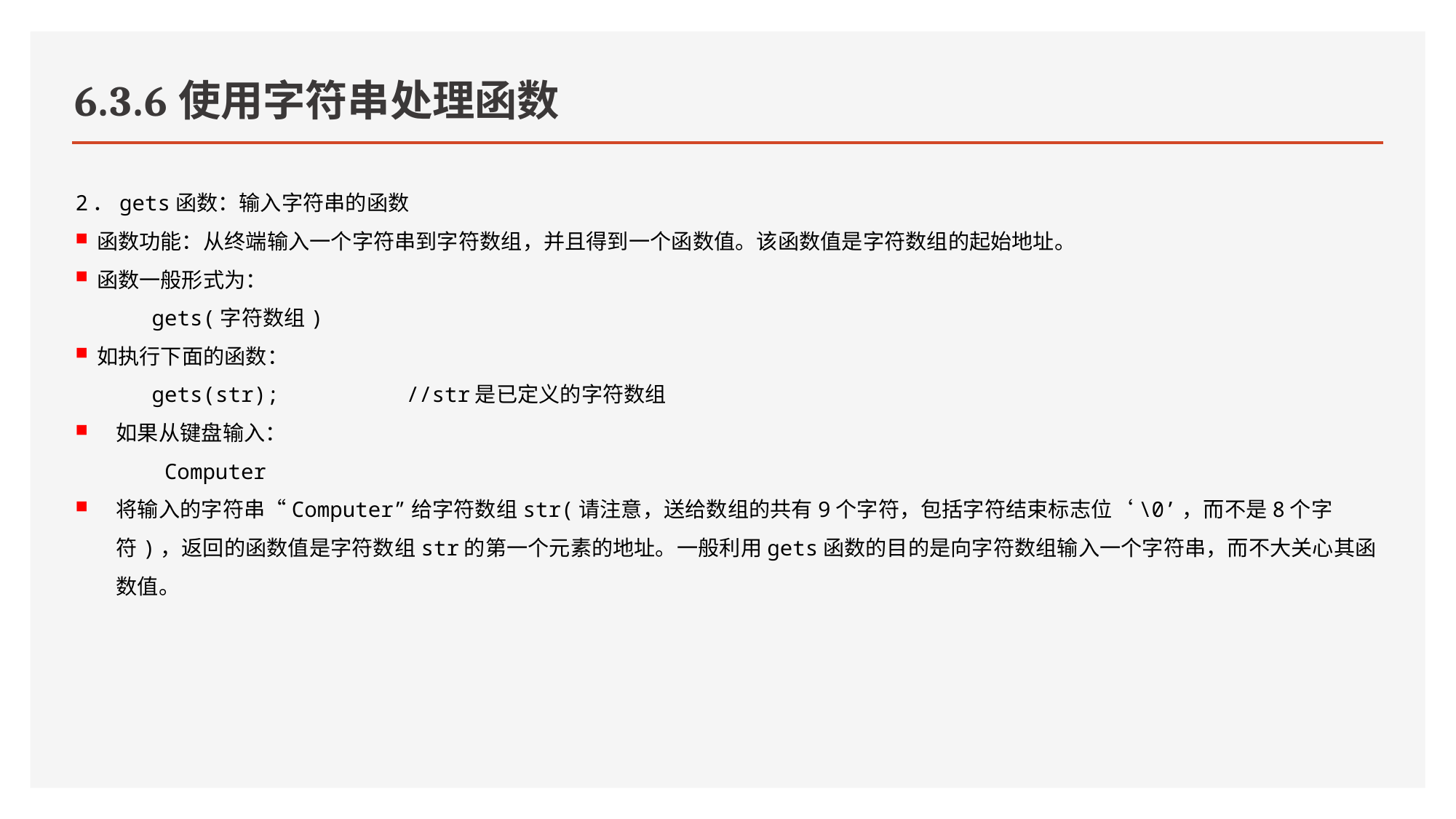

# 6.3.6使用字符串处理函数
2．gets函数：输入字符串的函数
函数功能：从终端输入一个字符串到字符数组，并且得到一个函数值。该函数值是字符数组的起始地址。
函数一般形式为：
      gets(字符数组)
如执行下面的函数：
      gets(str);          //str是已定义的字符数组
如果从键盘输入：
       Computer
将输入的字符串“Computer”给字符数组str(请注意，送给数组的共有9个字符，包括字符结束标志位‘\0’，而不是8个字符)，返回的函数值是字符数组str的第一个元素的地址。一般利用gets函数的目的是向字符数组输入一个字符串，而不大关心其函数值。